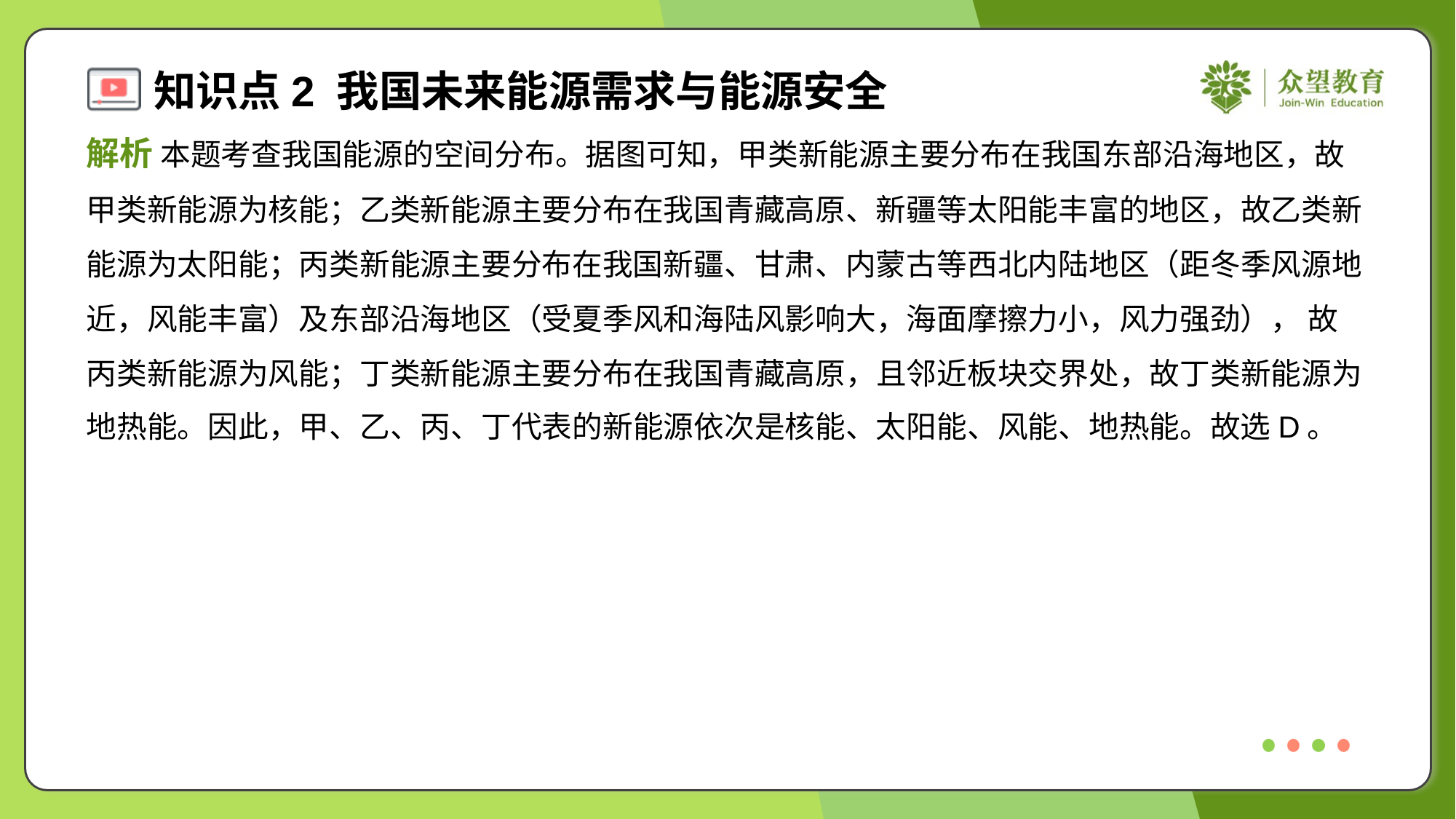

解析 本题考查我国能源的空间分布。据图可知，甲类新能源主要分布在我国东部沿海地区，故
甲类新能源为核能；乙类新能源主要分布在我国青藏高原、新疆等太阳能丰富的地区，故乙类新
能源为太阳能；丙类新能源主要分布在我国新疆、甘肃、内蒙古等西北内陆地区（距冬季风源地
近，风能丰富）及东部沿海地区（受夏季风和海陆风影响大，海面摩擦力小，风力强劲）， 故
丙类新能源为风能；丁类新能源主要分布在我国青藏高原，且邻近板块交界处，故丁类新能源为
地热能。因此，甲、乙、丙、丁代表的新能源依次是核能、太阳能、风能、地热能。故选D。